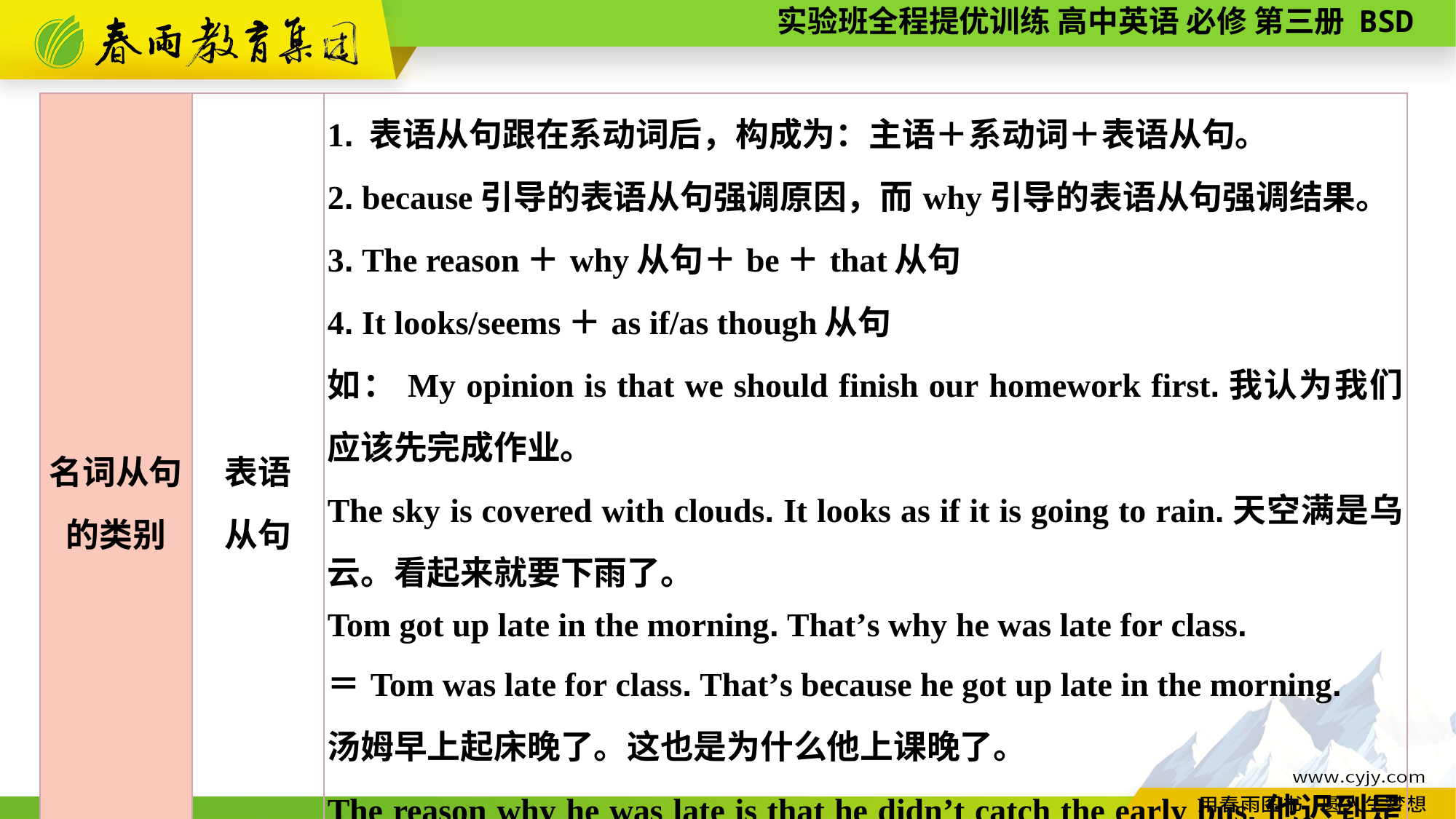

| 名词从句 的类别 | 表语 从句 | 1. 表语从句跟在系动词后，构成为：主语＋系动词＋表语从句。 2. because引导的表语从句强调原因，而why引导的表语从句强调结果。 3. The reason＋why从句＋be＋that从句 4. It looks/seems＋as if/as though从句 如：My opinion is that we should finish our homework first.我认为我们应该先完成作业。 The sky is covered with clouds. It looks as if it is going to rain.天空满是乌云。看起来就要下雨了。 Tom got up late in the morning. That’s why he was late for class. ＝Tom was late for class. That’s because he got up late in the morning. 汤姆早上起床晚了。这也是为什么他上课晚了。 The reason why he was late is that he didn’t catch the early bus.他迟到是因为没有赶上早班车。 |
| --- | --- | --- |